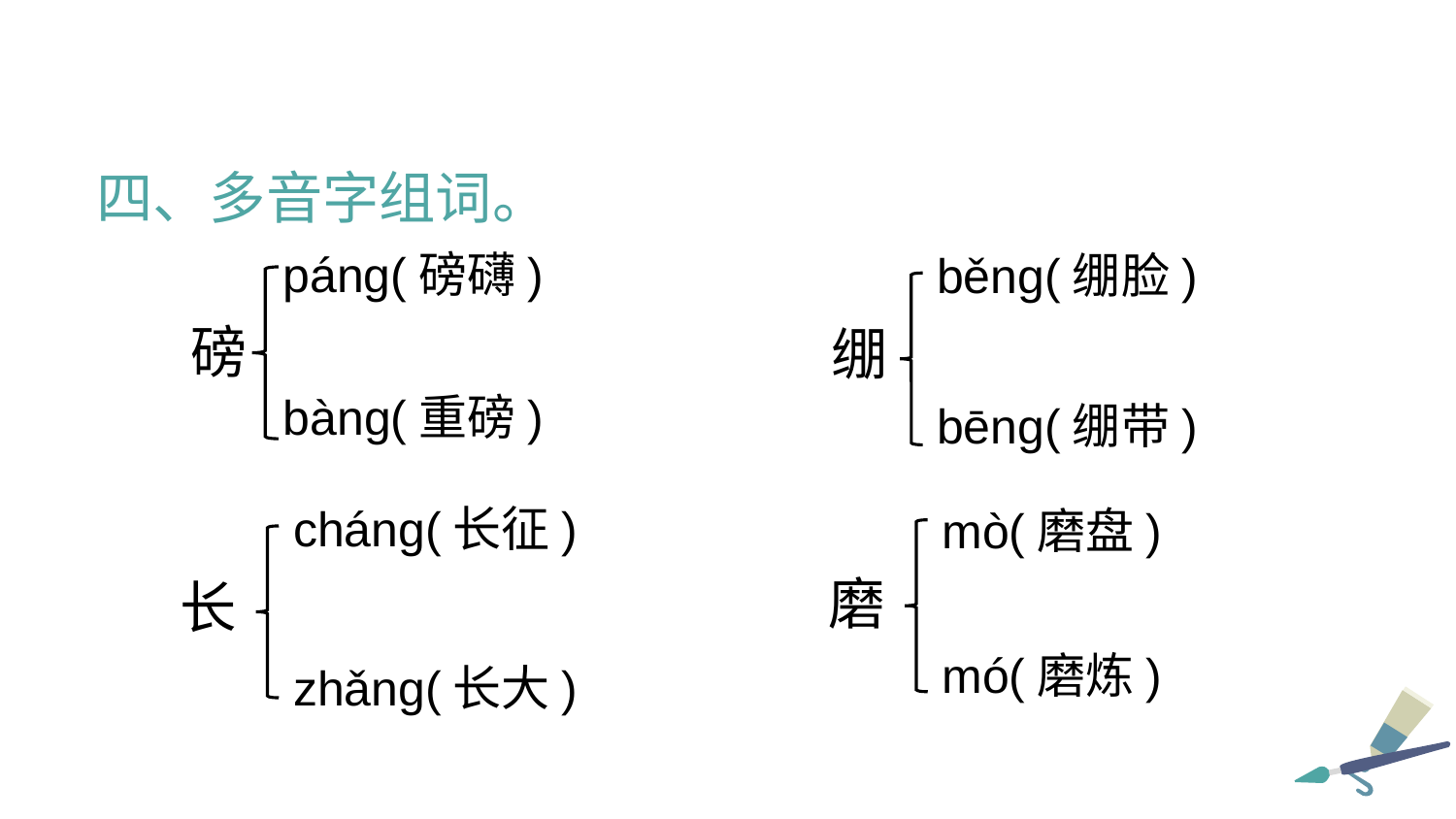

四、多音字组词。
páng(磅礴)
běng(绷脸)

磅
绷
bàng(重磅)
bēng(绷带)
cháng(长征)
mò(磨盘)

磨
长
mó(磨炼)
zhǎng(长大)